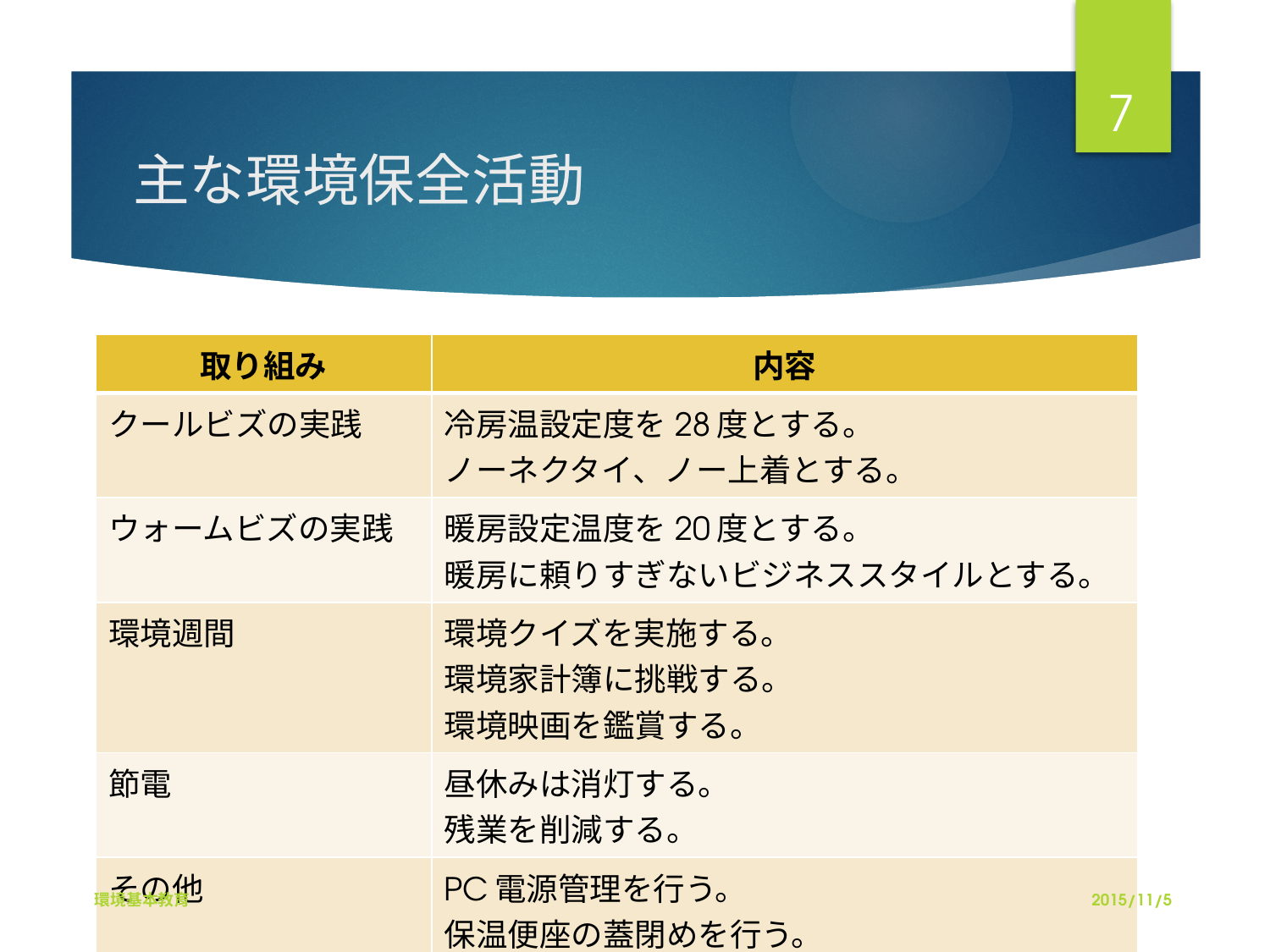

7
# 主な環境保全活動
| 取り組み | 内容 |
| --- | --- |
| クールビズの実践 | 冷房温設定度を28度とする。 ノーネクタイ、ノー上着とする。 |
| ウォームビズの実践 | 暖房設定温度を20度とする。 暖房に頼りすぎないビジネススタイルとする。 |
| 環境週間 | 環境クイズを実施する。 環境家計簿に挑戦する。 環境映画を鑑賞する。 |
| 節電 | 昼休みは消灯する。 残業を削減する。 |
| その他 | PC電源管理を行う。 保温便座の蓋閉めを行う。 |
環境基本教育
2015/11/5